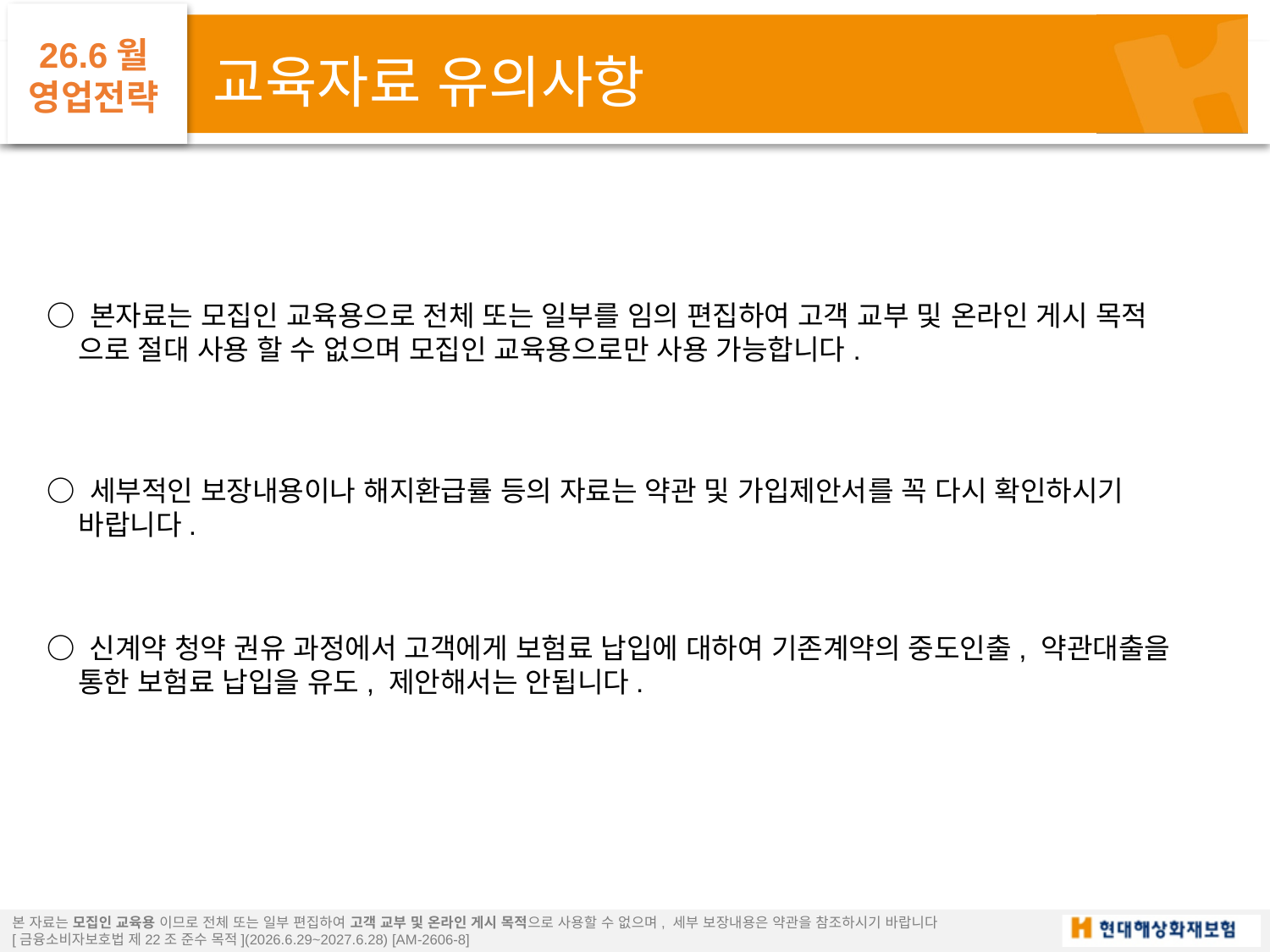

26.6월
영업전략
교육자료 유의사항
○ 본자료는 모집인 교육용으로 전체 또는 일부를 임의 편집하여 고객 교부 및 온라인 게시 목적
    으로 절대 사용 할 수 없으며 모집인 교육용으로만 사용 가능합니다.
○ 세부적인 보장내용이나 해지환급률 등의 자료는 약관 및 가입제안서를 꼭 다시 확인하시기
    바랍니다.
○ 신계약 청약 권유 과정에서 고객에게 보험료 납입에 대하여 기존계약의 중도인출, 약관대출을
    통한 보험료 납입을 유도, 제안해서는 안됩니다.